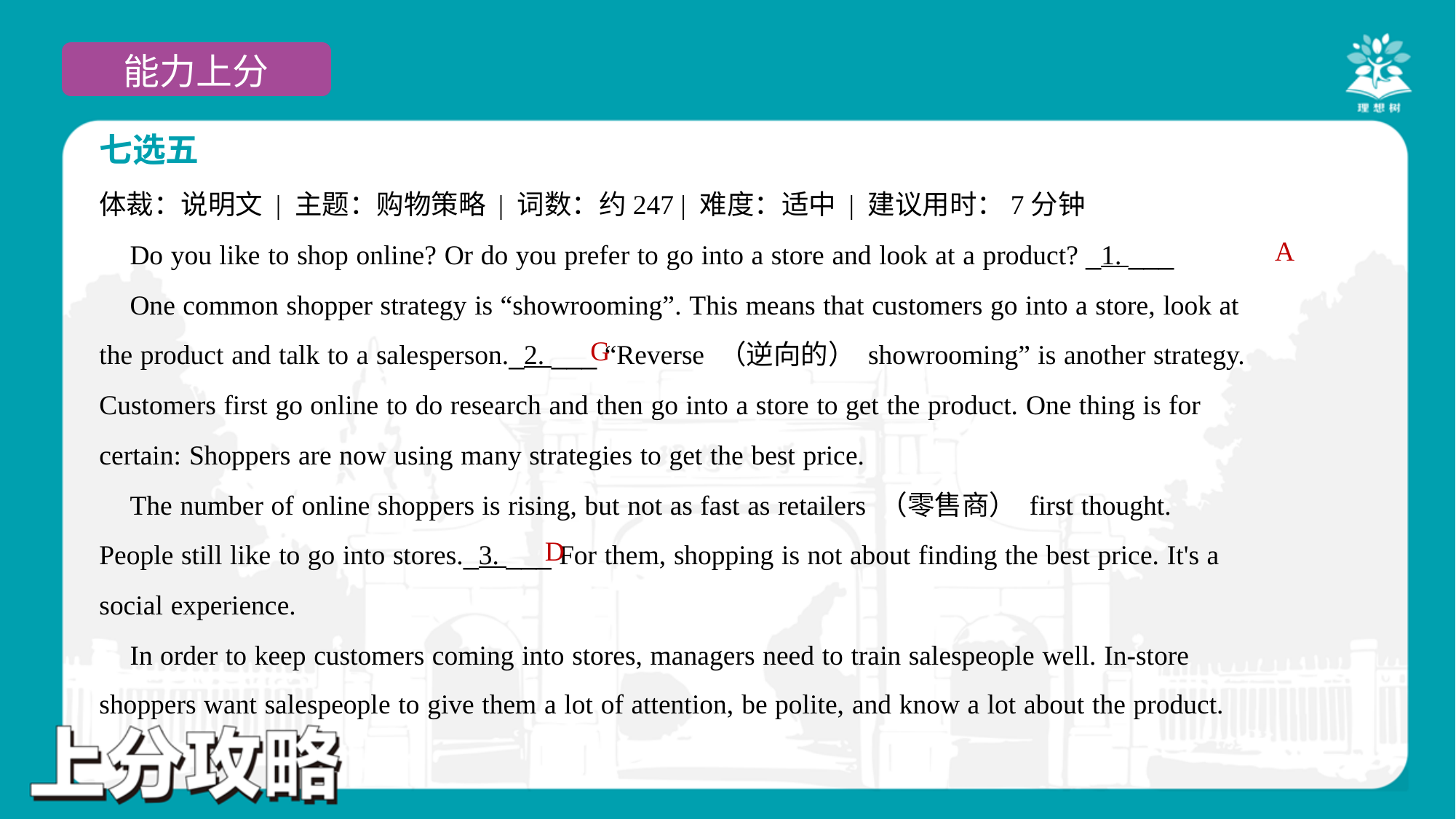

七选五
体裁：说明文 | 主题：购物策略 | 词数：约247 | 难度：适中 | 建议用时：7分钟
    Do you like to shop online? Or do you prefer to go into a store and look at a product? _1. ___
    One common shopper strategy is “showrooming”. This means that customers go into a store, look at
the product and talk to a salesperson._2. ___ “Reverse （逆向的） showrooming” is another strategy.
Customers first go online to do research and then go into a store to get the product. One thing is for
certain: Shoppers are now using many strategies to get the best price.
    The number of online shoppers is rising, but not as fast as retailers （零售商） first thought.
People still like to go into stores._3. ___ For them, shopping is not about finding the best price. It's a
social experience.
    In order to keep customers coming into stores, managers need to train salespeople well. In-store
shoppers want salespeople to give them a lot of attention, be polite, and know a lot about the product.#5
A
G
D